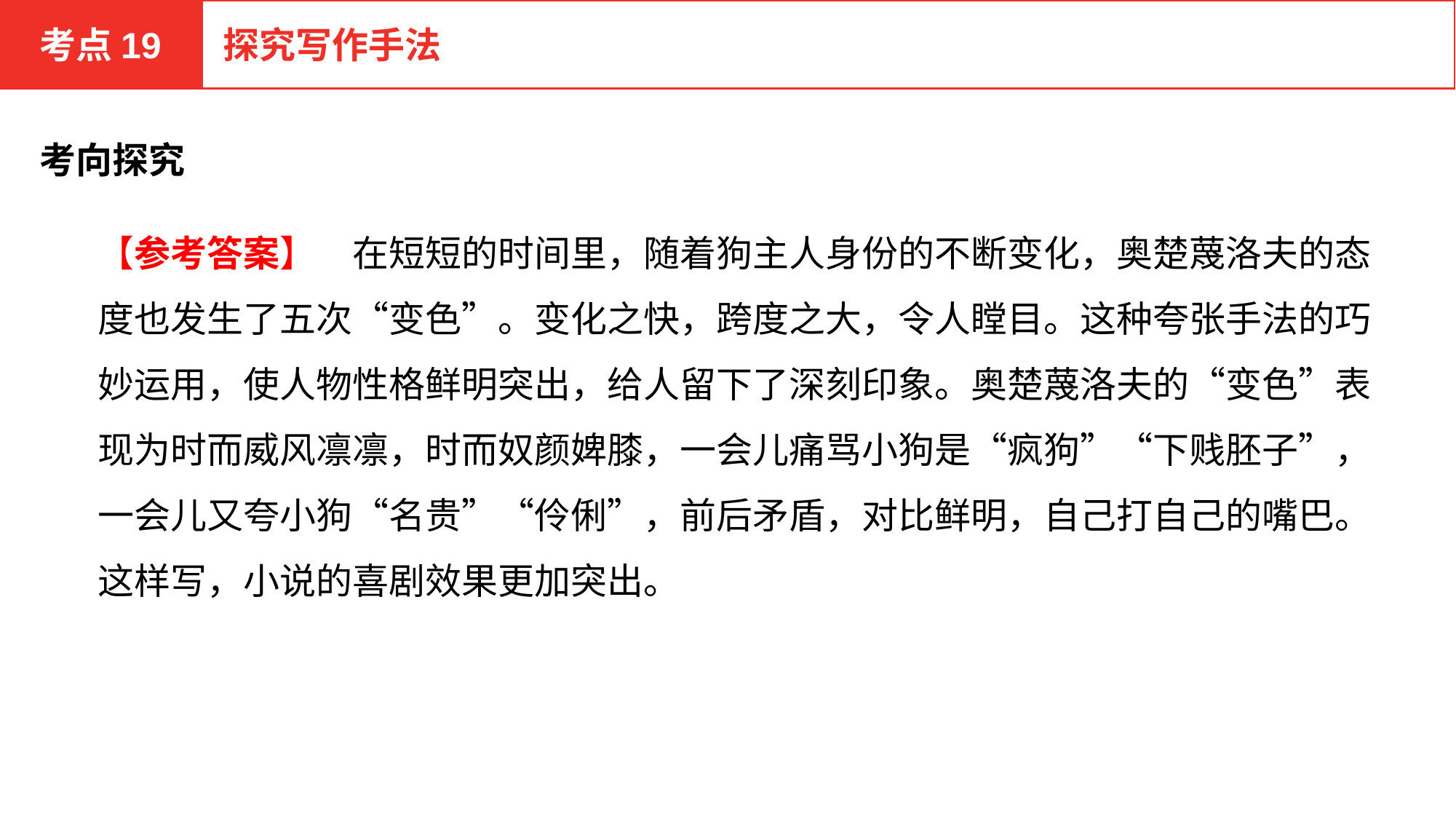

考点19
探究写作手法
考向探究

【参考答案】　在短短的时间里，随着狗主人身份的不断变化，奥楚蔑洛夫的态度也发生了五次“变色”。变化之快，跨度之大，令人瞠目。这种夸张手法的巧妙运用，使人物性格鲜明突出，给人留下了深刻印象。奥楚蔑洛夫的“变色”表现为时而威风凛凛，时而奴颜婢膝，一会儿痛骂小狗是“疯狗”“下贱胚子”，一会儿又夸小狗“名贵”“伶俐”，前后矛盾，对比鲜明，自己打自己的嘴巴。这样写，小说的喜剧效果更加突出。